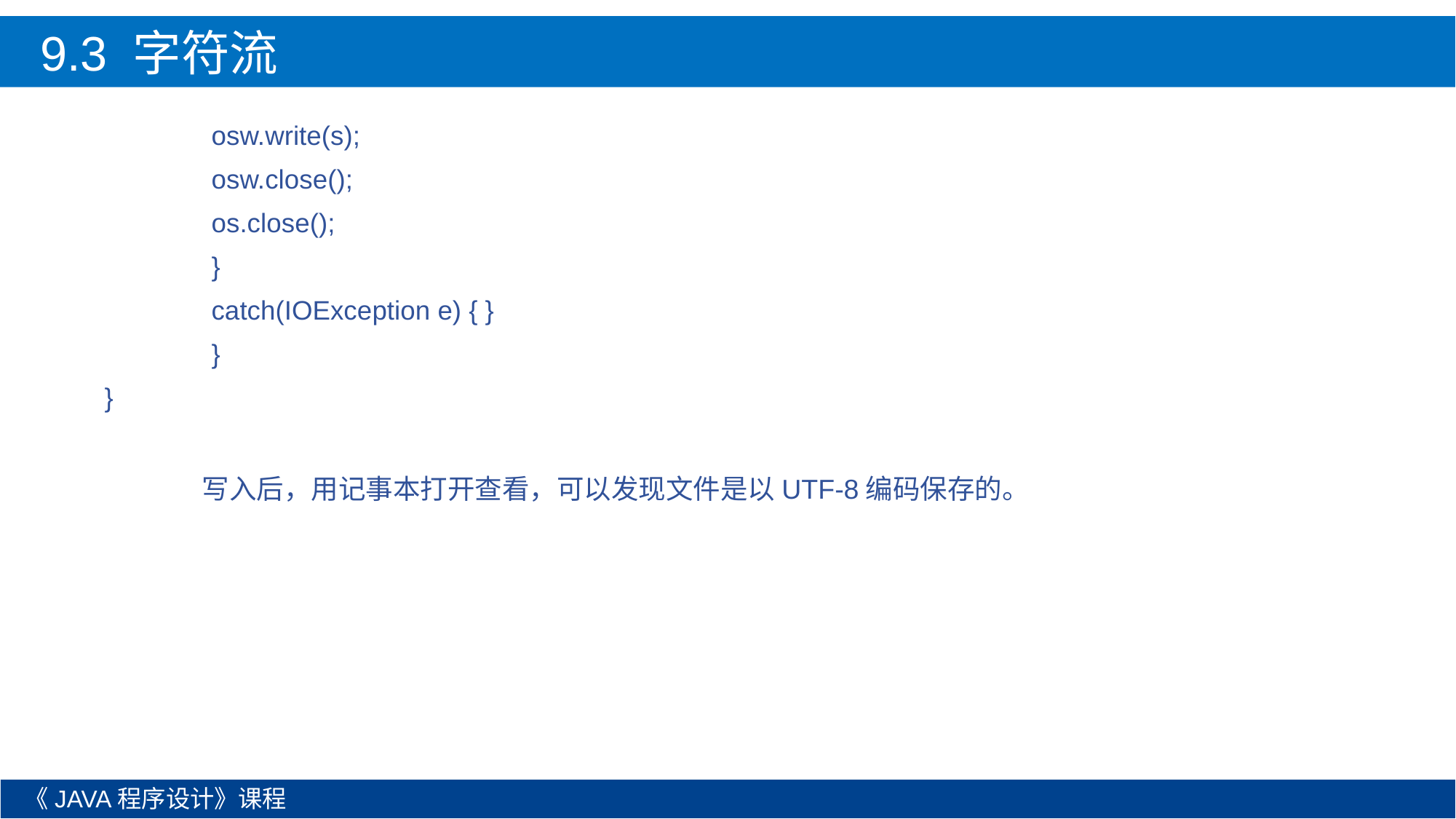

9.3 字符流
	osw.write(s);
			osw.close();
			os.close();
		}
		catch(IOException e) { }
	}
}
	写入后，用记事本打开查看，可以发现文件是以UTF-8编码保存的。
《JAVA程序设计》课程